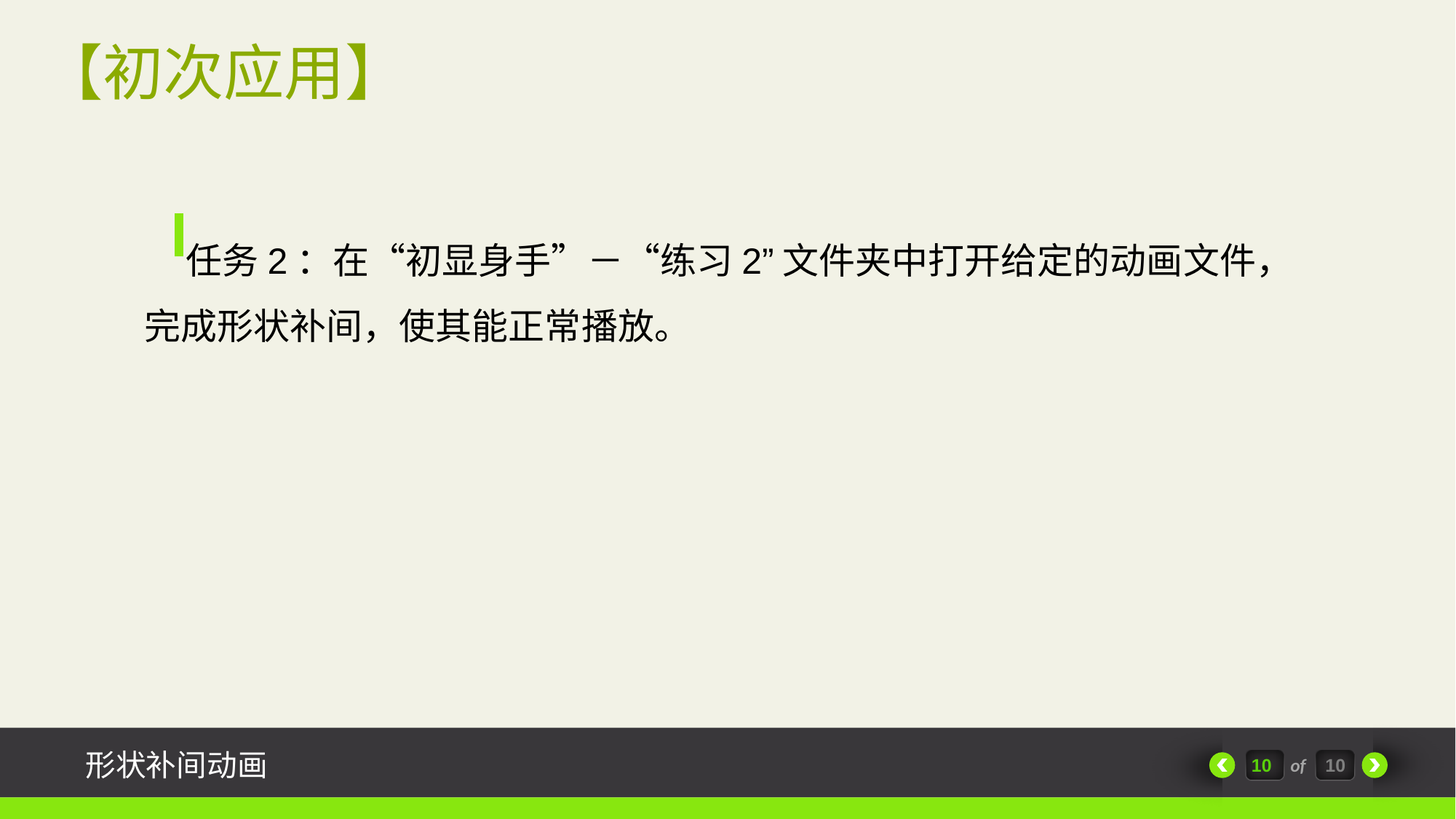

【初次应用】
    任务2：在“初显身手”－“练习2”文件夹中打开给定的动画文件，完成形状补间，使其能正常播放。